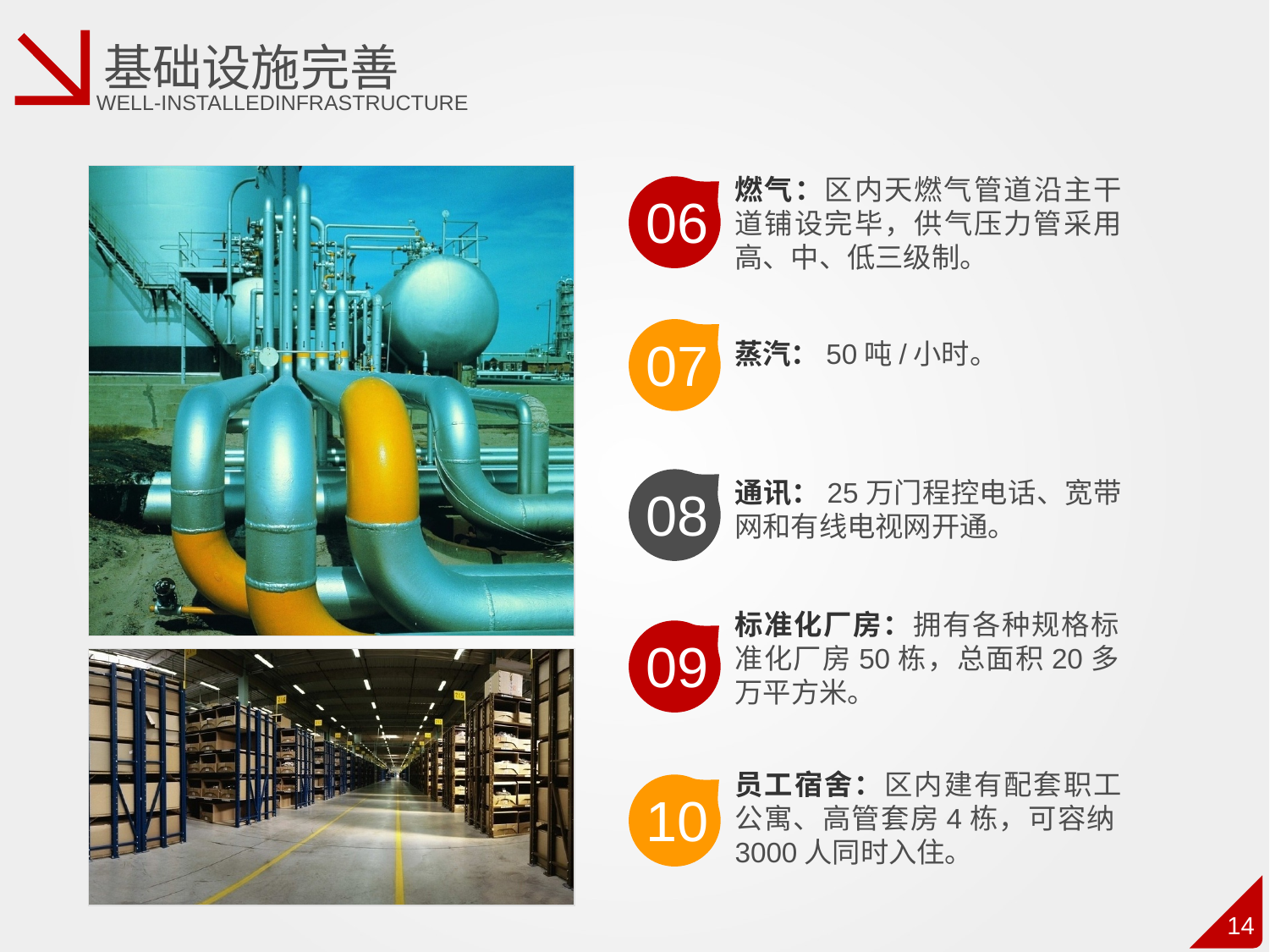

基础设施完善
WELL-INSTALLEDINFRASTRUCTURE

燃气：区内天燃气管道沿主干道铺设完毕，供气压力管采用高、中、低三级制。

06

07
蒸汽：50吨/小时。

08
通讯：25万门程控电话、宽带网和有线电视网开通。
标准化厂房：拥有各种规格标准化厂房50栋，总面积20多万平方米。

09

员工宿舍：区内建有配套职工公寓、高管套房4栋，可容纳3000人同时入住。

10